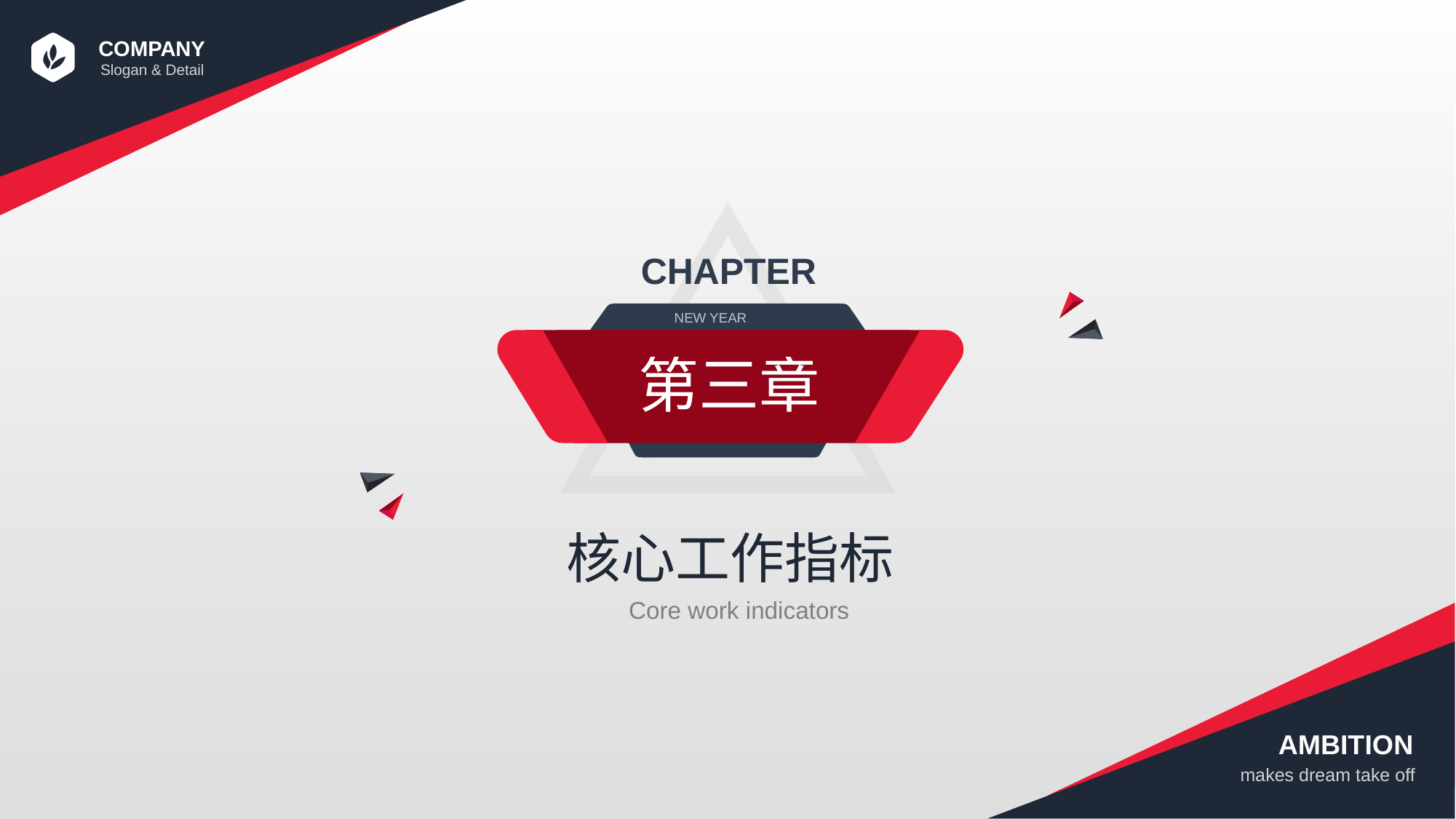

CHAPTER

NEW YEAR

第三章

核心工作指标
Core work indicators